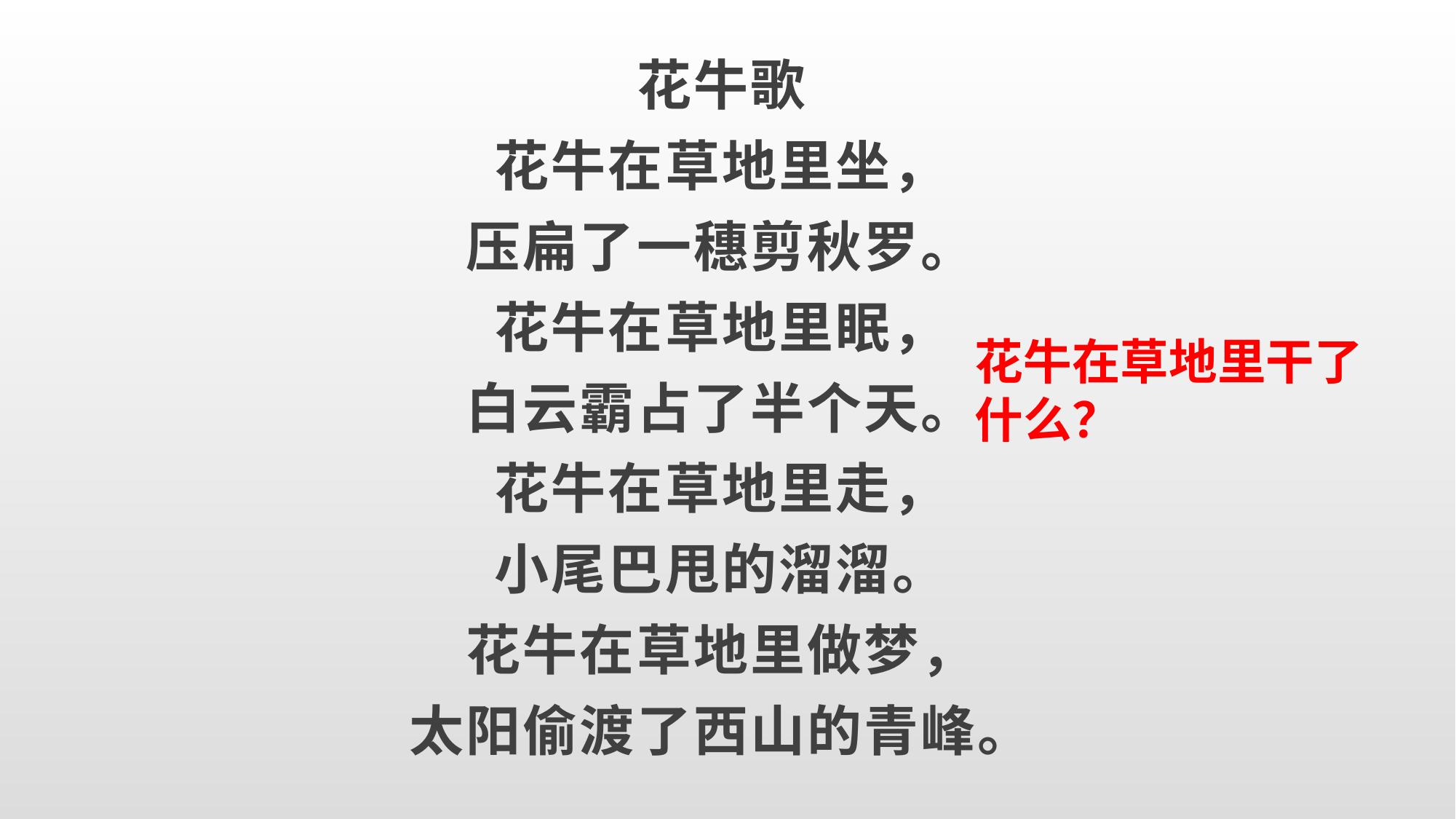

花牛歌
花牛在草地里坐，
压扁了一穗剪秋罗。
花牛在草地里眠，
白云霸占了半个天。
花牛在草地里走，
小尾巴甩的溜溜。
花牛在草地里做梦，
太阳偷渡了西山的青峰。
花牛在草地里干了什么？